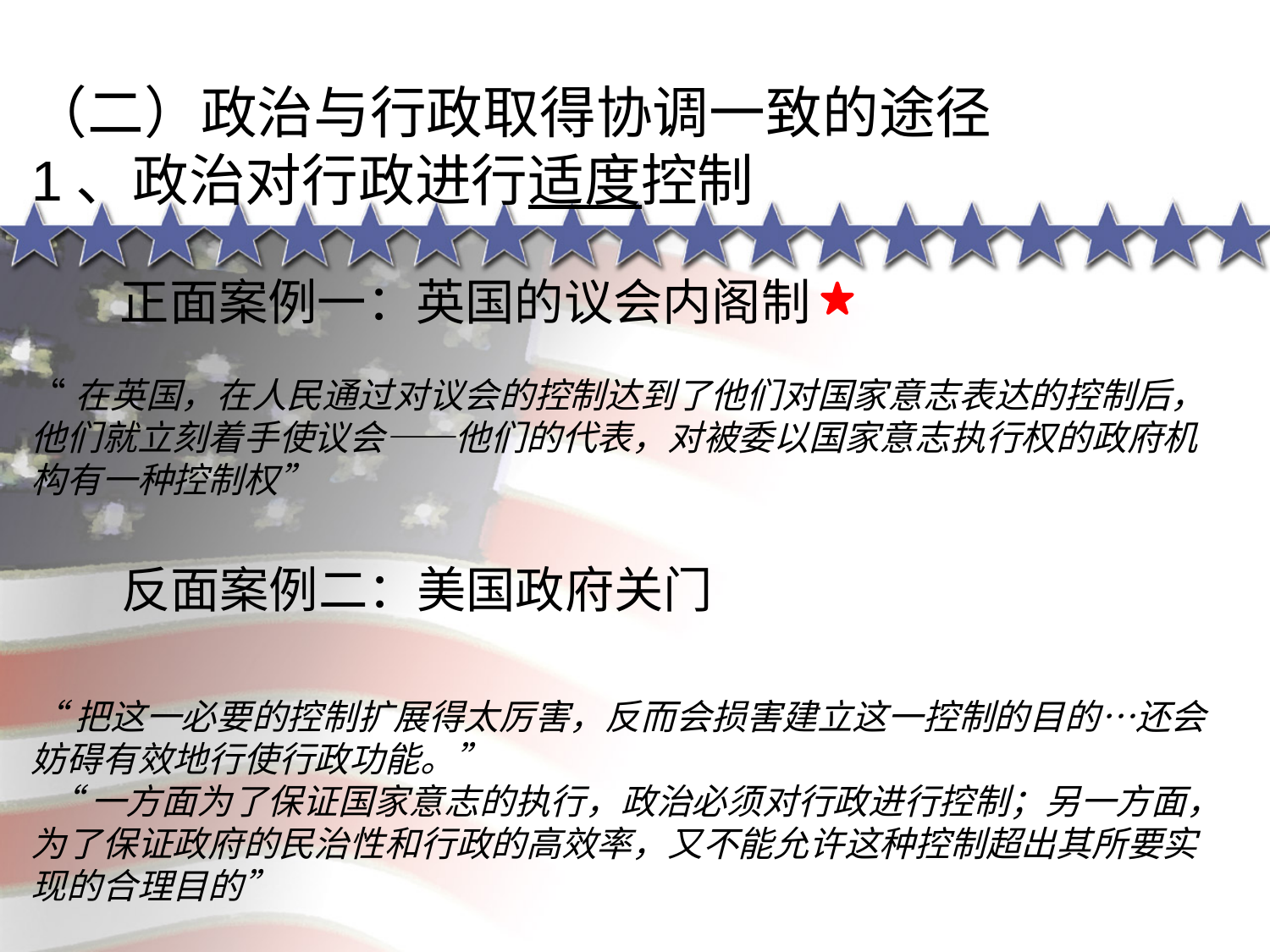

（二）政治与行政取得协调一致的途径
1、政治对行政进行适度控制

       正面案例一：英国的议会内阁制

“在英国，在人民通过对议会的控制达到了他们对国家意志表达的控制后，他们就立刻着手使议会——他们的代表，对被委以国家意志执行权的政府机构有一种控制权”

“把这一必要的控制扩展得太厉害，反而会损害建立这一控制的目的…还会妨碍有效地行使行政功能。”
  “一方面为了保证国家意志的执行，政治必须对行政进行控制；另一方面，为了保证政府的民治性和行政的高效率，又不能允许这种控制超出其所要实现的合理目的”

反面案例二：美国政府关门